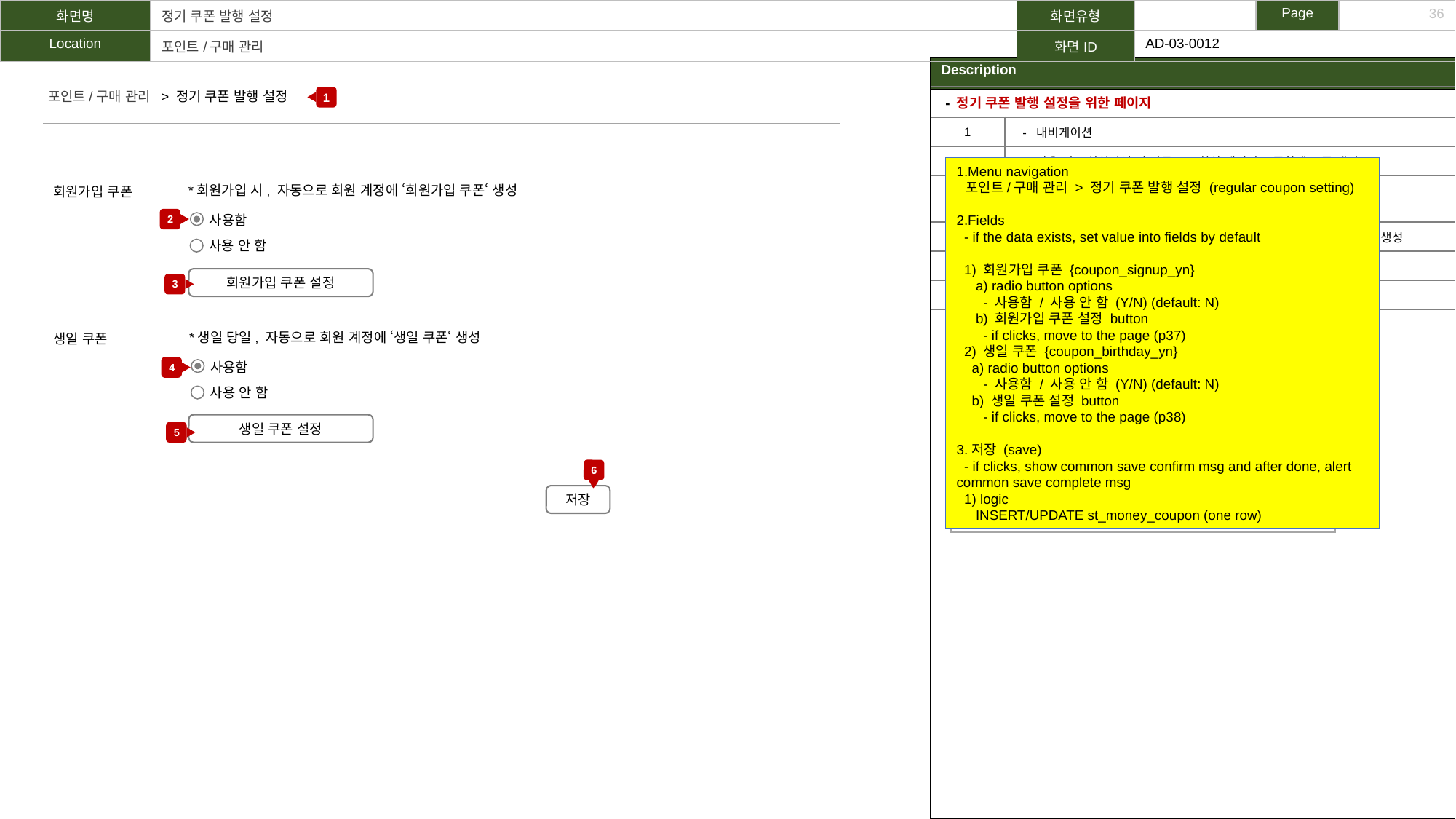

| 화면명 | 정기 쿠폰 발행 설정 | 화면유형 |  | Page |  |
| --- | --- | --- | --- | --- | --- |
| Location | 포인트/구매 관리 | 화면ID | AD-03-0012 |  |  |
36
| Description |
| --- |
|  |
1

포인트/구매 관리  > 정기 쿠폰 발행 설정
| - 정기 쿠폰 발행 설정을 위한 페이지 |  |
| --- | --- |
| 1 | - 내비게이션 |
| 2 | - 사용 시, 회원가입 시 자동으로 회원 계정의 쿠폰함에 쿠폰 생성 |
| 3 | - [회원가입 쿠폰 설정] 페이지로 이동 \*기존에 등록했던 쿠폰 설정을 확인하거나 수정하는 페이지 |
| 4 | - 사용 시, 생일 당일(00:00)에 자동으로 회원 계정의 쿠폰함에 쿠폰 생성 |
| 5 | - [생일 쿠폰 설정] 페이지로 이동 |
| 6 | - 저장 |
1.Menu navigation
  포인트/구매 관리 > 정기 쿠폰 발행 설정 (regular coupon setting)

2.Fields
  - if the data exists, set value into fields by default
  1) 회원가입 쿠폰 {coupon_signup_yn}
     a) radio button options
       - 사용함 / 사용 안 함 (Y/N) (default: N)
     b) 회원가입 쿠폰 설정 button
       - if clicks, move to the page (p37)
  2) 생일 쿠폰 {coupon_birthday_yn}
    a) radio button options
       - 사용함 / 사용 안 함 (Y/N) (default: N)
    b) 생일 쿠폰 설정 button
       - if clicks, move to the page (p38)

3.저장 (save)
  - if clicks, show common save confirm msg and after done, alert common save complete msg
  1) logic
     INSERT/UPDATE st_money_coupon (one row)
*회원가입 시, 자동으로 회원 계정에 ‘회원가입 쿠폰‘ 생성
회원가입 쿠폰

생일 쿠폰

사용함
2

사용 안 함

회원가입 쿠폰 설정
3

*생일 당일, 자동으로 회원 계정에 ‘생일 쿠폰‘ 생성
6-1

사용함
4

알림

사용 안 함

저장하시겠습니까?
생일 쿠폰 설정
5

6

아니오
예
저장